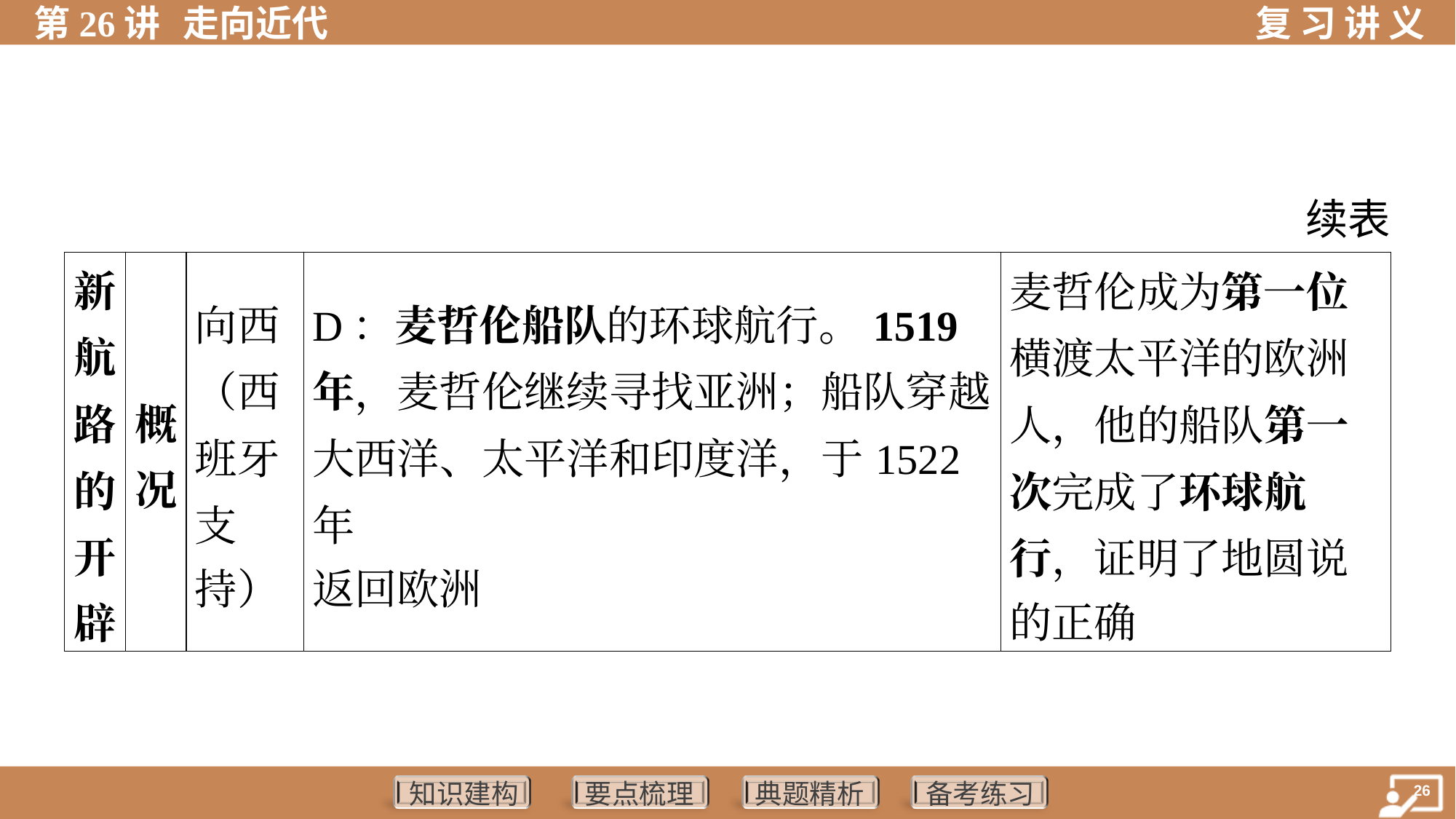

续表
| 新 航 路 的 开 辟 | 概 况 | 向西 （西 班牙 支 持） | D：麦哲伦船队的环球航行。1519 年，麦哲伦继续寻找亚洲；船队穿越 大西洋、太平洋和印度洋，于1522年 返回欧洲 |  | 麦哲伦成为第一位 横渡太平洋的欧洲 人，他的船队第一 次完成了环球航 行，证明了地圆说 的正确 |
| --- | --- | --- | --- | --- | --- |